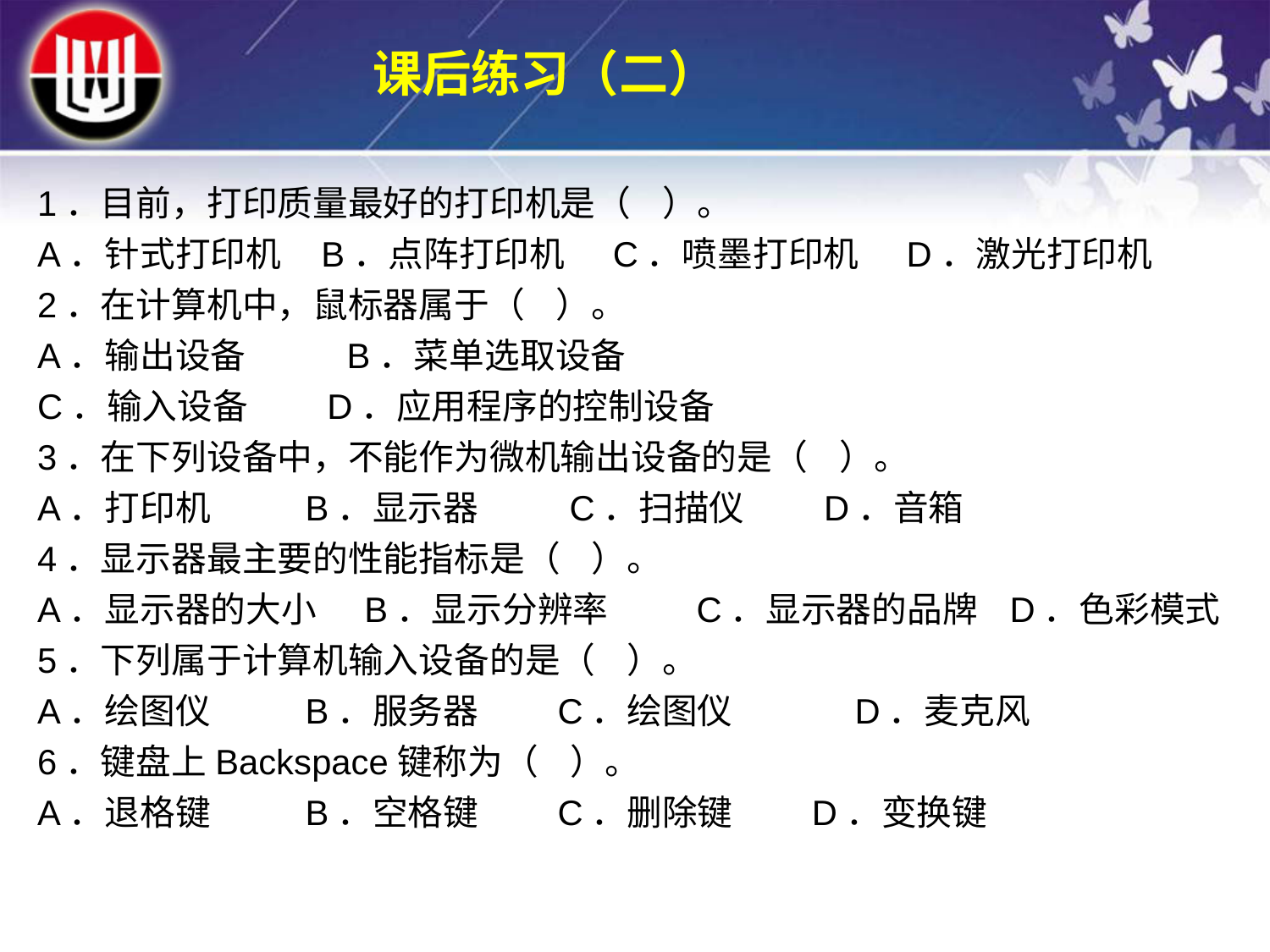

课后练习（二）
1．目前，打印质量最好的打印机是（    ）。
A．针式打印机    B．点阵打印机     C．喷墨打印机     D．激光打印机
2．在计算机中，鼠标器属于（    ）。
A．输出设备	      B．菜单选取设备
C．输入设备         D．应用程序的控制设备
3．在下列设备中，不能作为微机输出设备的是（    ）。
A．打印机           B．显示器	  C．扫描仪         D．音箱
4．显示器最主要的性能指标是（    ）。
A．显示器的大小     B．显示分辨率 	  C．显示器的品牌   D．色彩模式
5．下列属于计算机输入设备的是（    ）。
A．绘图仪           B．服务器         C．绘图仪	      D．麦克风
6．键盘上Backspace键称为（    ）。
A．退格键           B．空格键         C．删除键         D．变换键